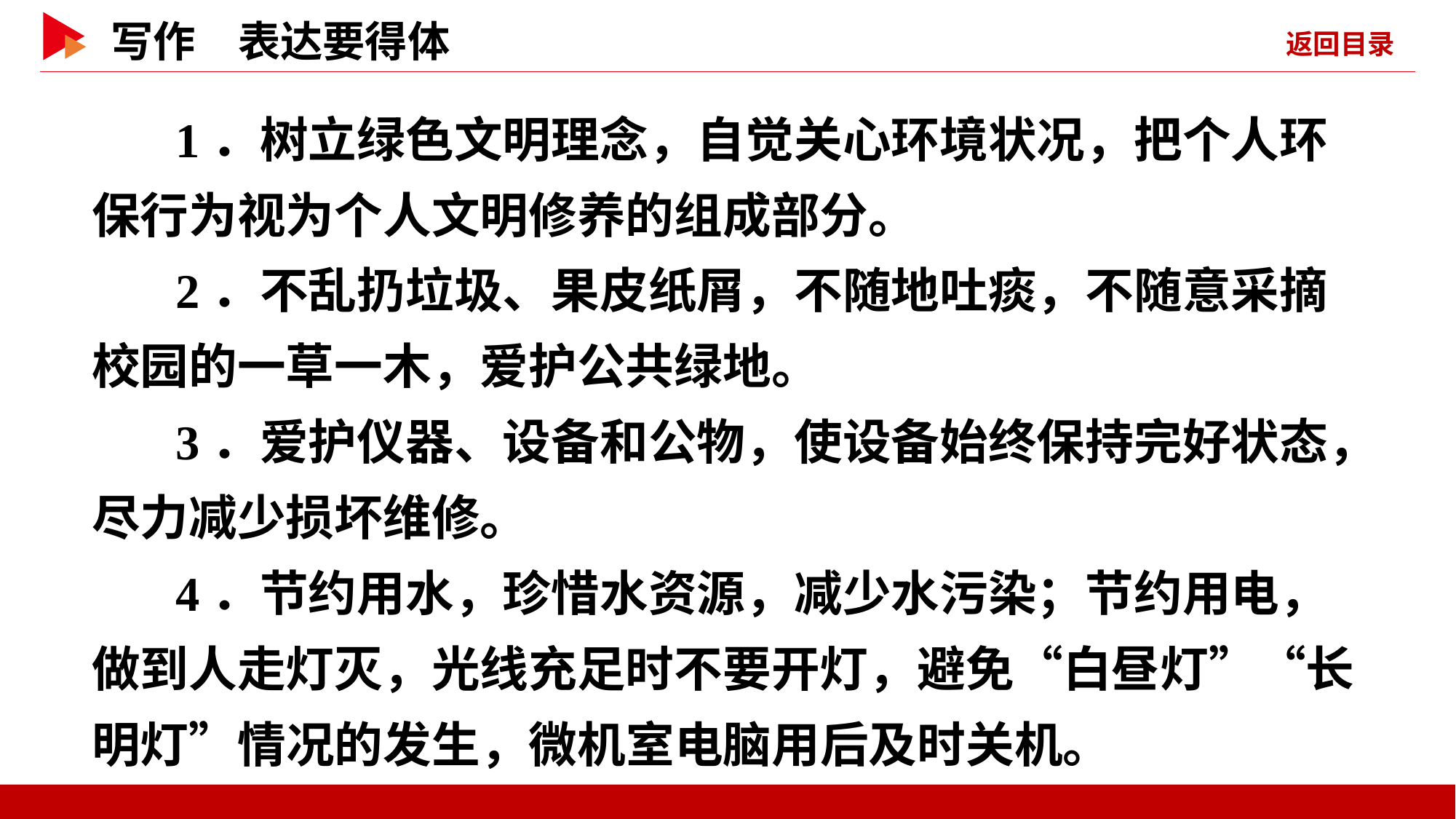

1．树立绿色文明理念，自觉关心环境状况，把个人环保行为视为个人文明修养的组成部分。
2．不乱扔垃圾、果皮纸屑，不随地吐痰，不随意采摘校园的一草一木，爱护公共绿地。
3．爱护仪器、设备和公物，使设备始终保持完好状态，尽力减少损坏维修。
4．节约用水，珍惜水资源，减少水污染；节约用电，做到人走灯灭，光线充足时不要开灯，避免“白昼灯”“长明灯”情况的发生，微机室电脑用后及时关机。